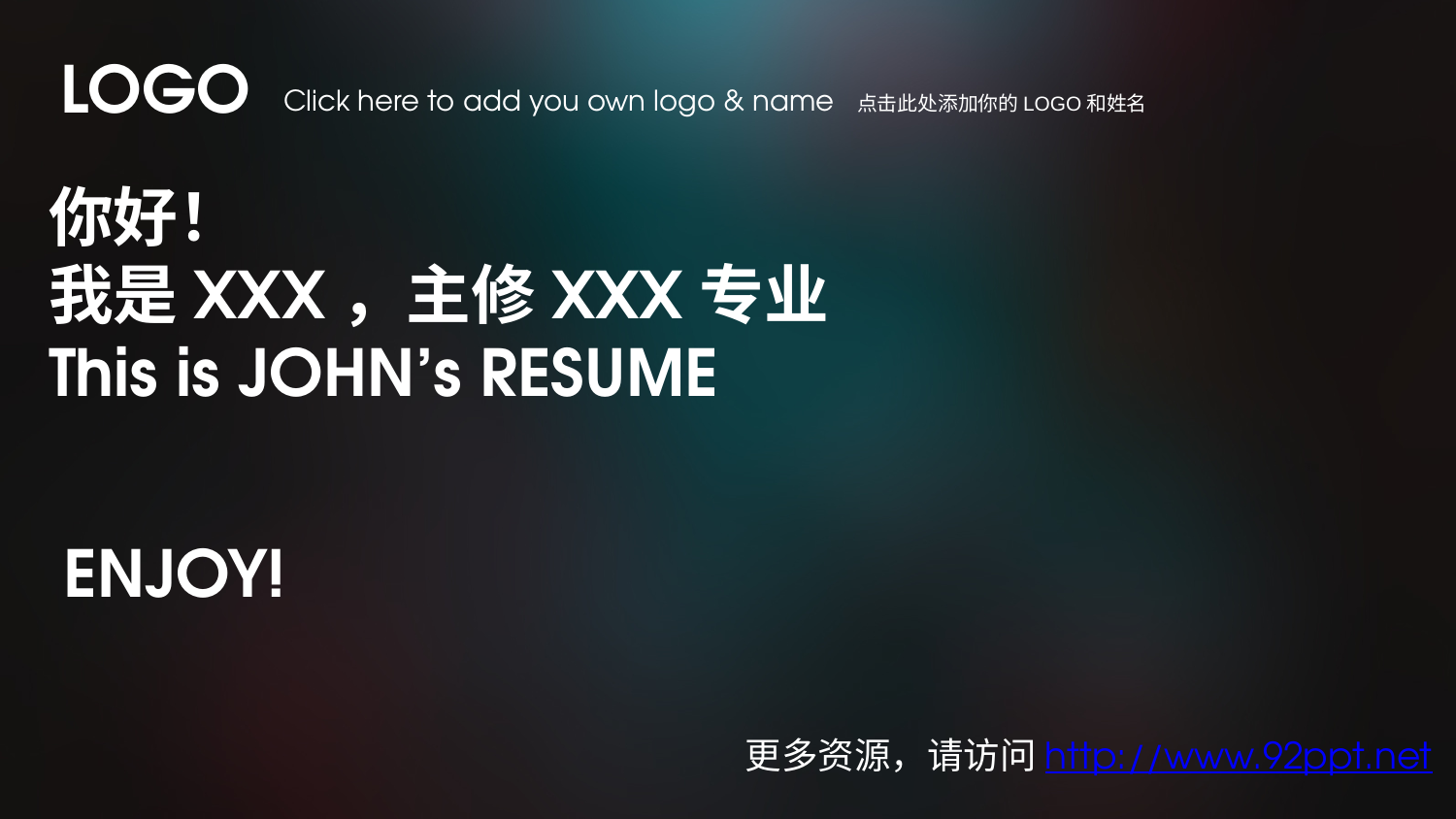

LOGO
Click here to add you own logo & name  点击此处添加你的LOGO和姓名
你好！
我是XXX，主修XXX专业
This is JOHN’s RESUME
ENJOY!
更多资源，请访问http://www.92ppt.net